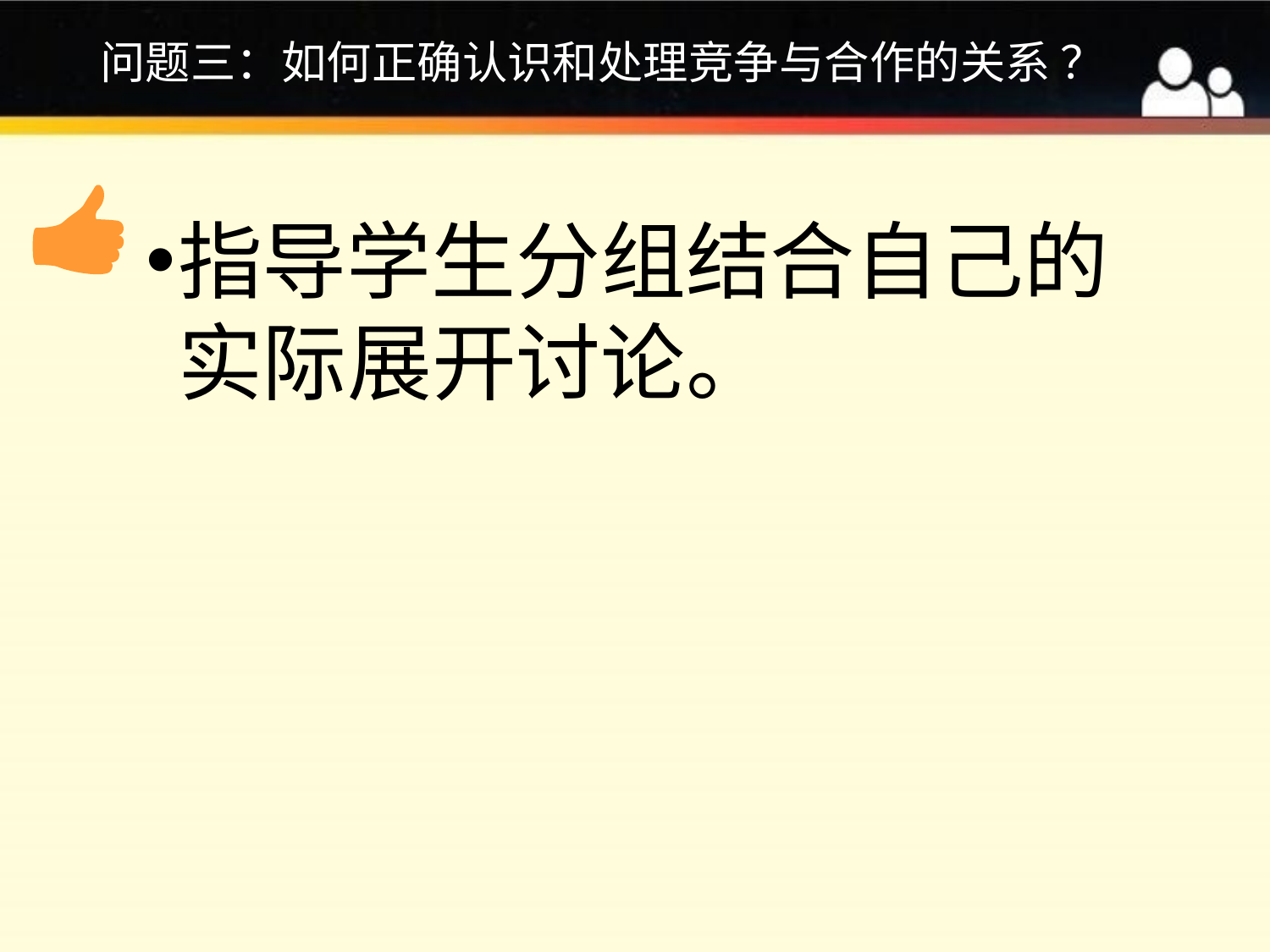

# 问题三：如何正确认识和处理竞争与合作的关系 ？

指导学生分组结合自己的实际展开讨论。